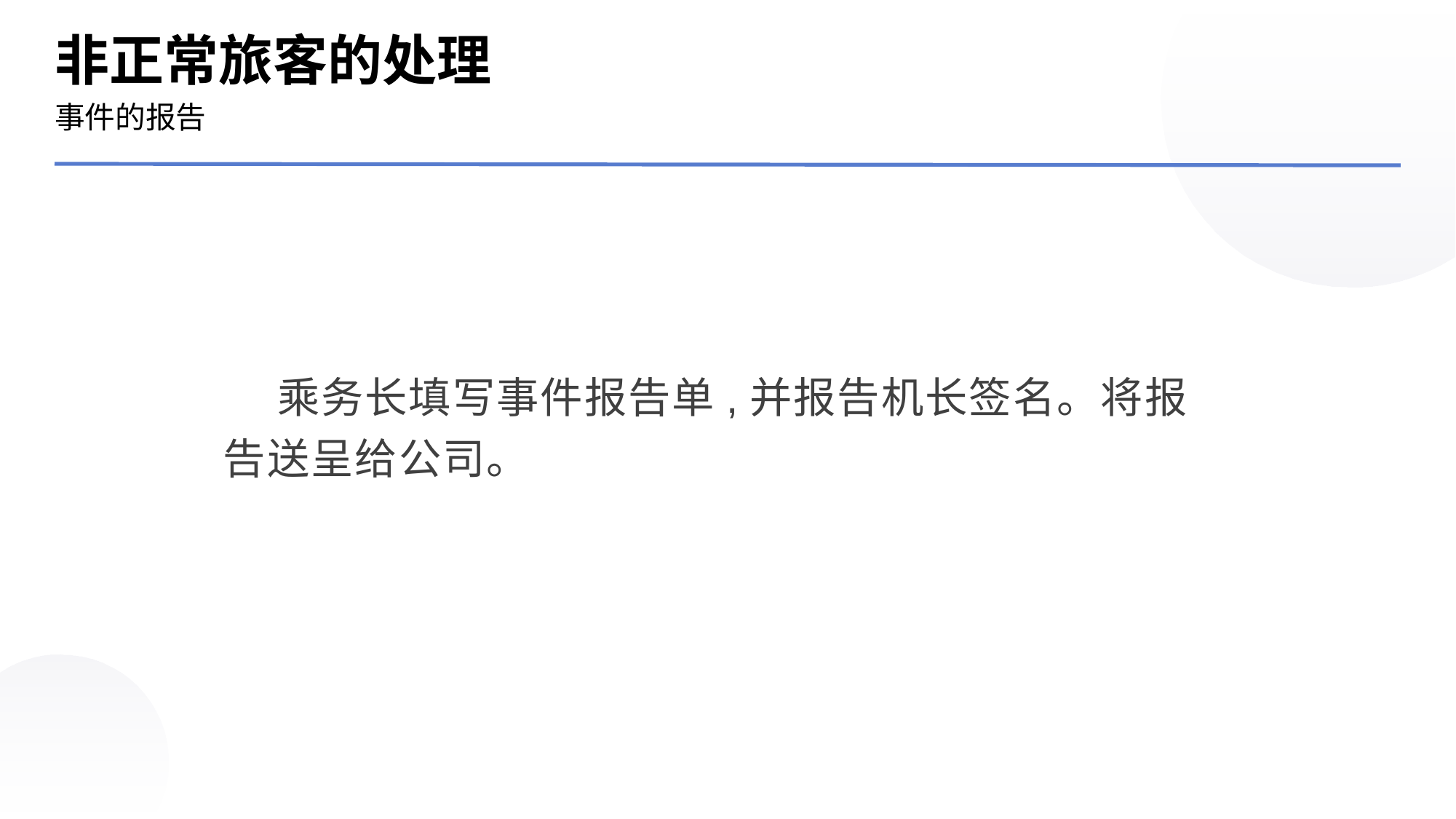

非正常旅客的处理
事件的报告
    乘务长填写事件报告单,并报告机长签名。将报告送呈给公司。